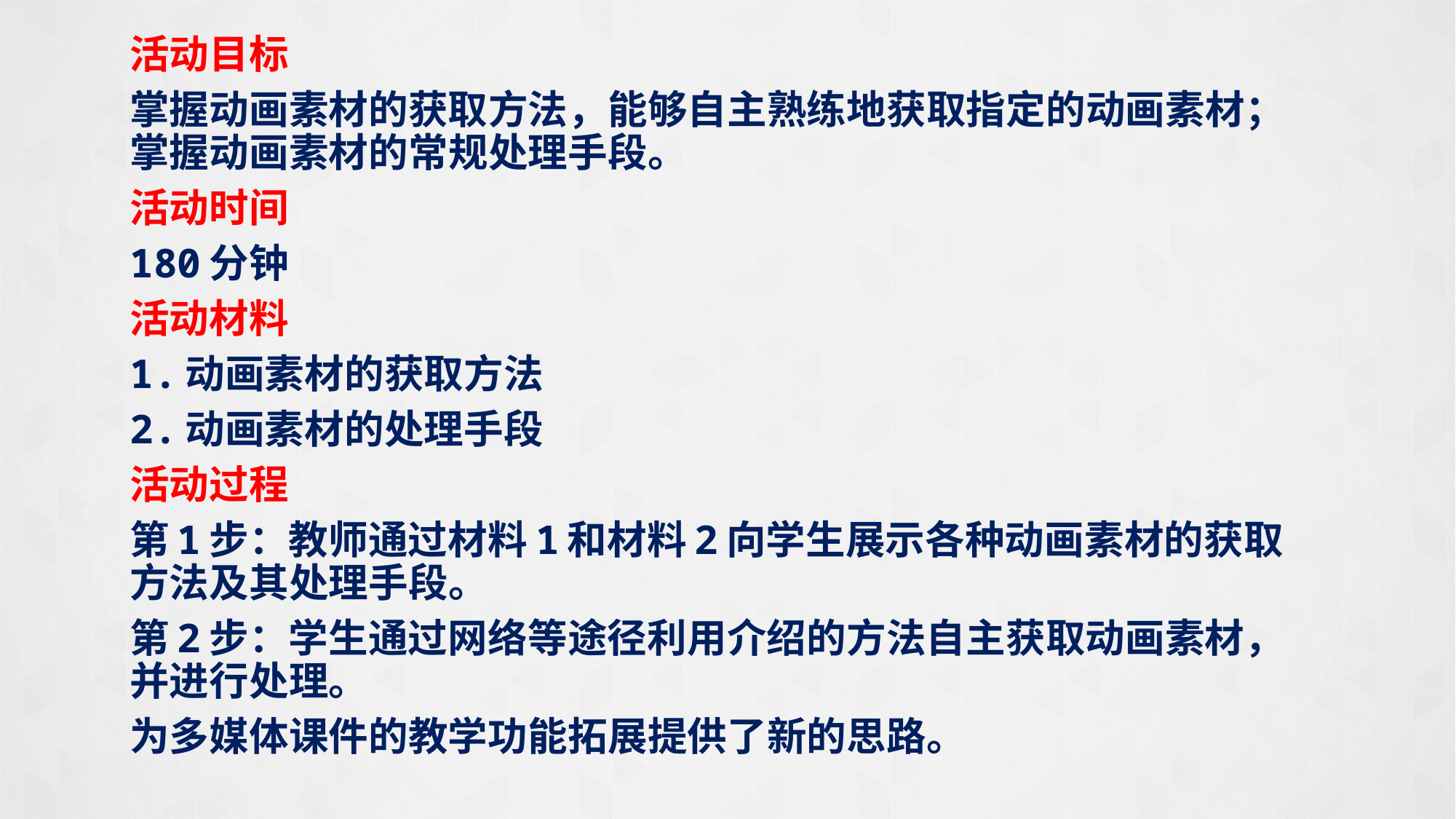

活动目标
掌握动画素材的获取方法，能够自主熟练地获取指定的动画素材；掌握动画素材的常规处理手段。
活动时间
180分钟
活动材料
1.动画素材的获取方法
2.动画素材的处理手段
活动过程
第1步：教师通过材料1和材料2向学生展示各种动画素材的获取方法及其处理手段。
第2步：学生通过网络等途径利用介绍的方法自主获取动画素材，并进行处理。
为多媒体课件的教学功能拓展提供了新的思路。